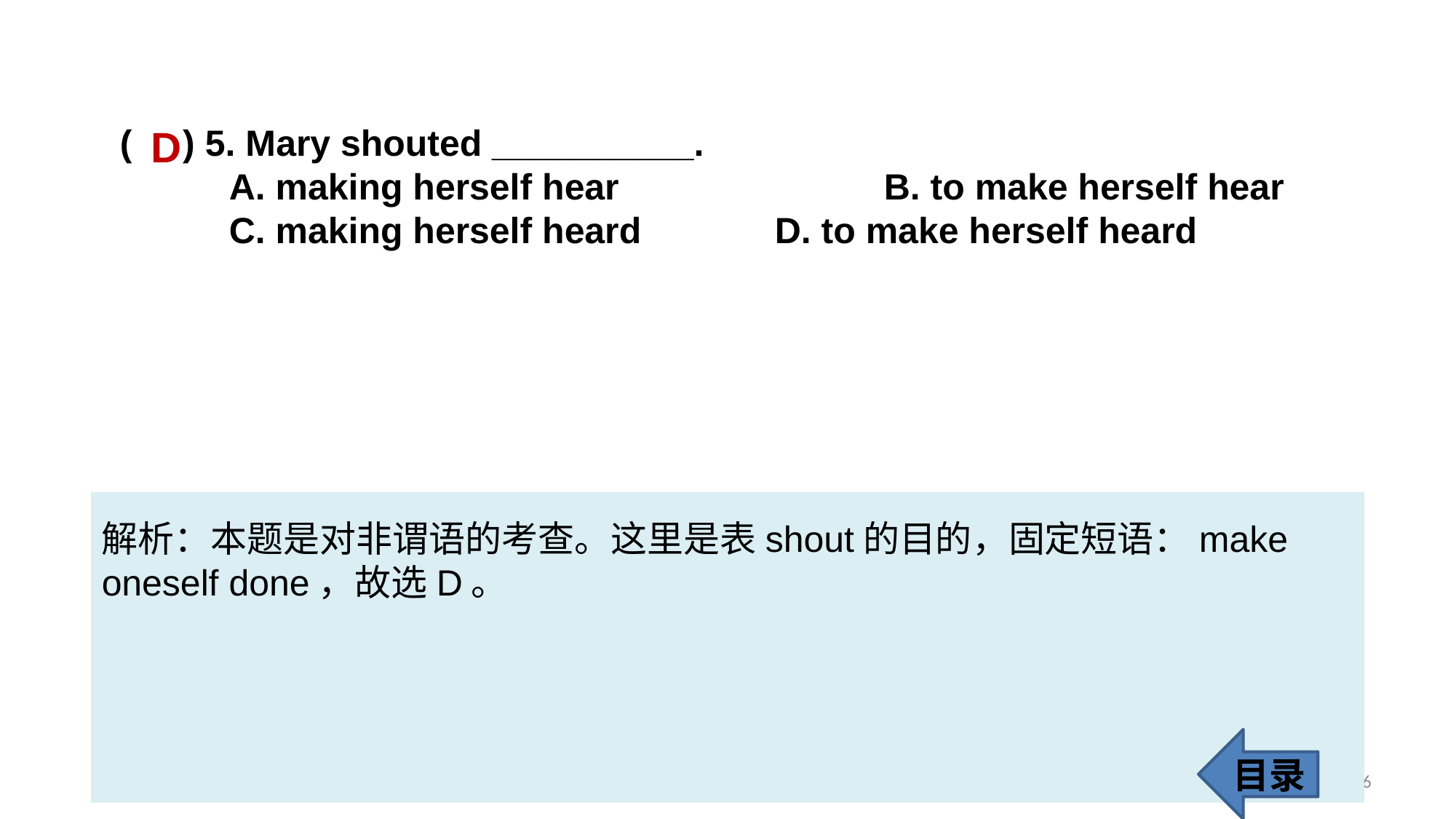

(     ) 5. Mary shouted __________.
	A. making herself hear 			B. to make herself hear
	C. making herself heard 		D. to make herself heard
D

解析：本题是对非谓语的考查。这里是表shout的目的，固定短语：make
oneself done，故选D。
目录
66